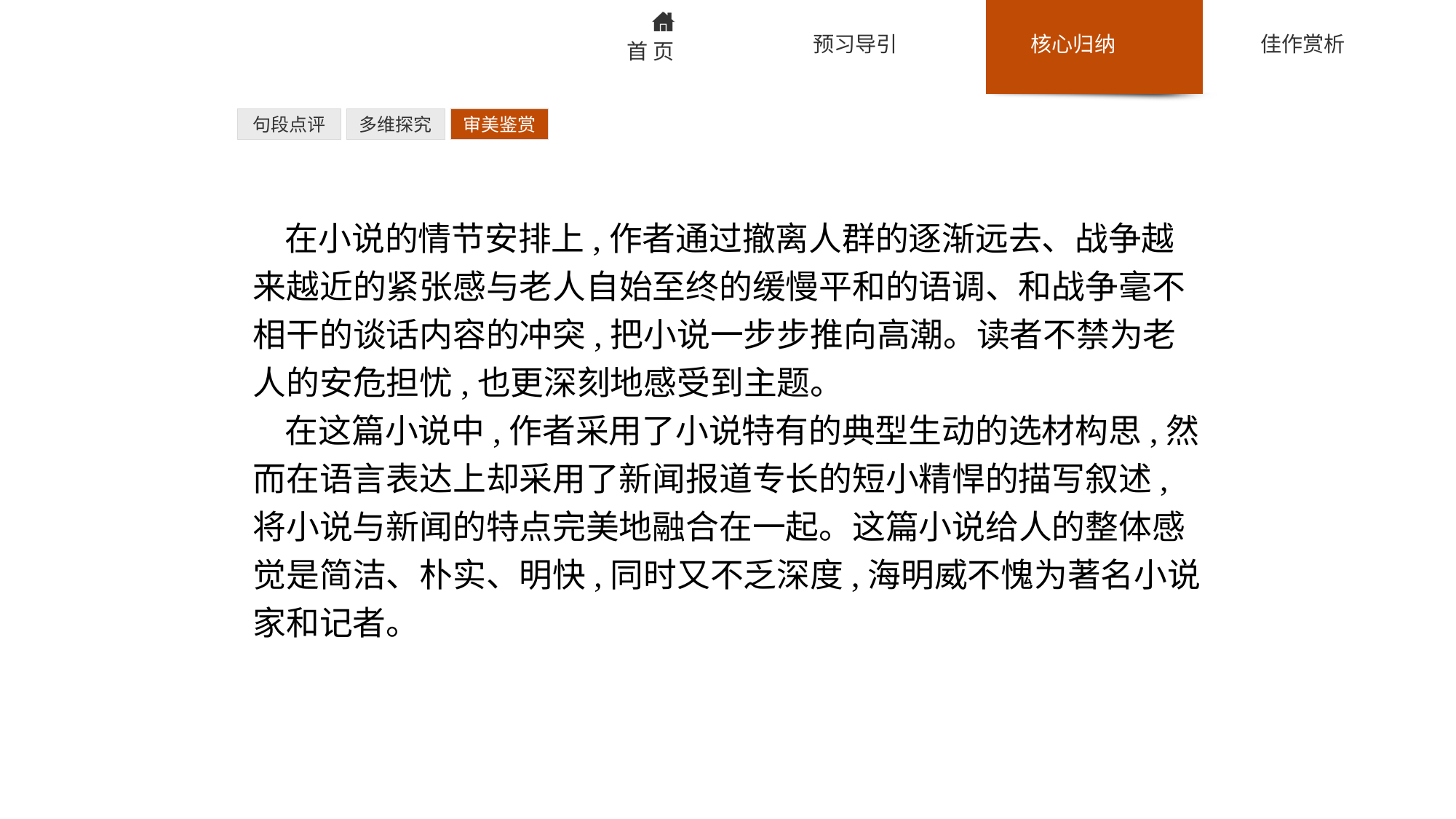

句段点评
多维探究
审美鉴赏
在小说的情节安排上,作者通过撤离人群的逐渐远去、战争越来越近的紧张感与老人自始至终的缓慢平和的语调、和战争毫不相干的谈话内容的冲突,把小说一步步推向高潮。读者不禁为老人的安危担忧,也更深刻地感受到主题。
在这篇小说中,作者采用了小说特有的典型生动的选材构思,然而在语言表达上却采用了新闻报道专长的短小精悍的描写叙述,将小说与新闻的特点完美地融合在一起。这篇小说给人的整体感觉是简洁、朴实、明快,同时又不乏深度,海明威不愧为著名小说家和记者。